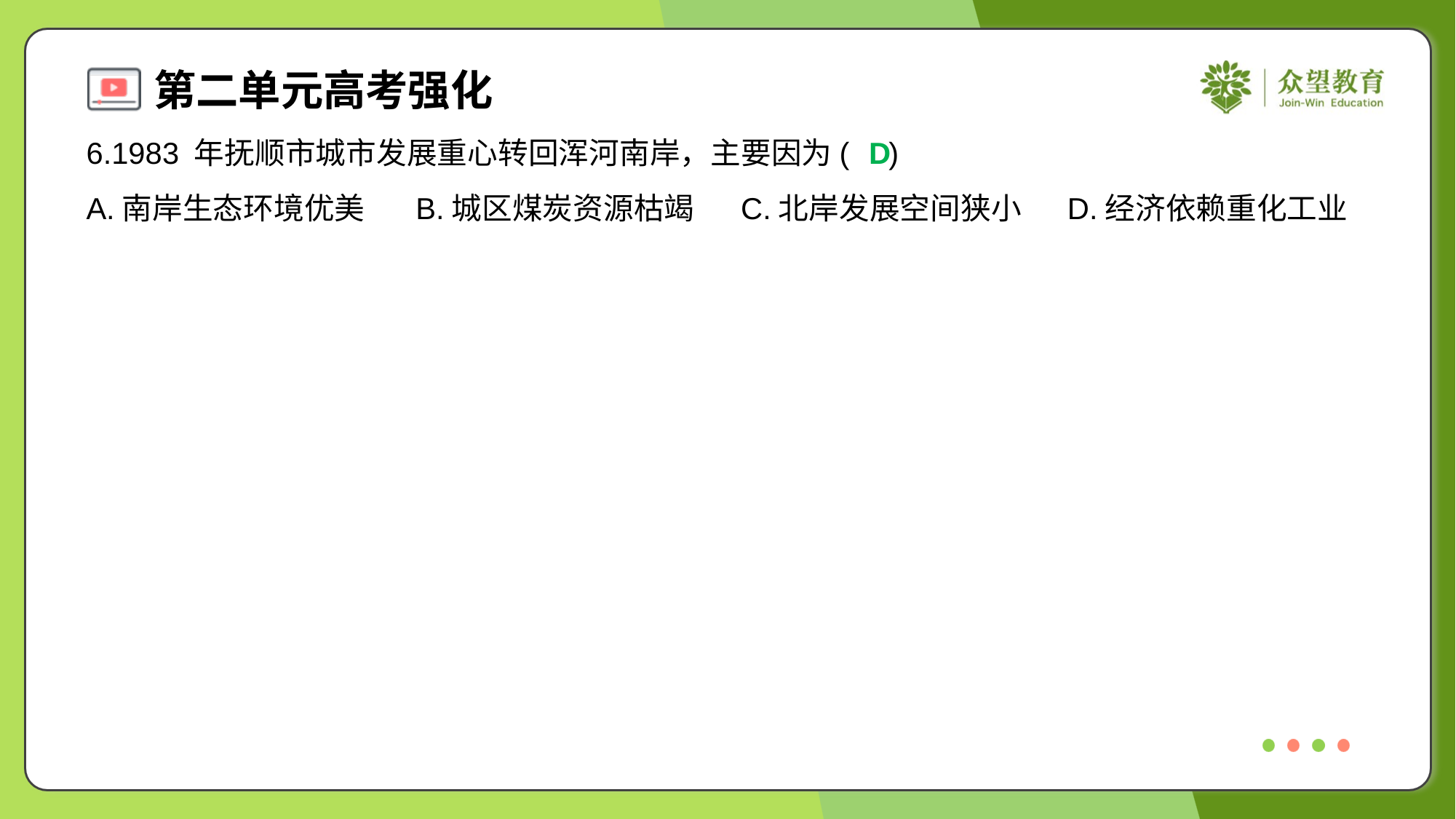

6.1983 年抚顺市城市发展重心转回浑河南岸，主要因为(     )
D
A.南岸生态环境优美	B.城区煤炭资源枯竭	C.北岸发展空间狭小	D.经济依赖重化工业